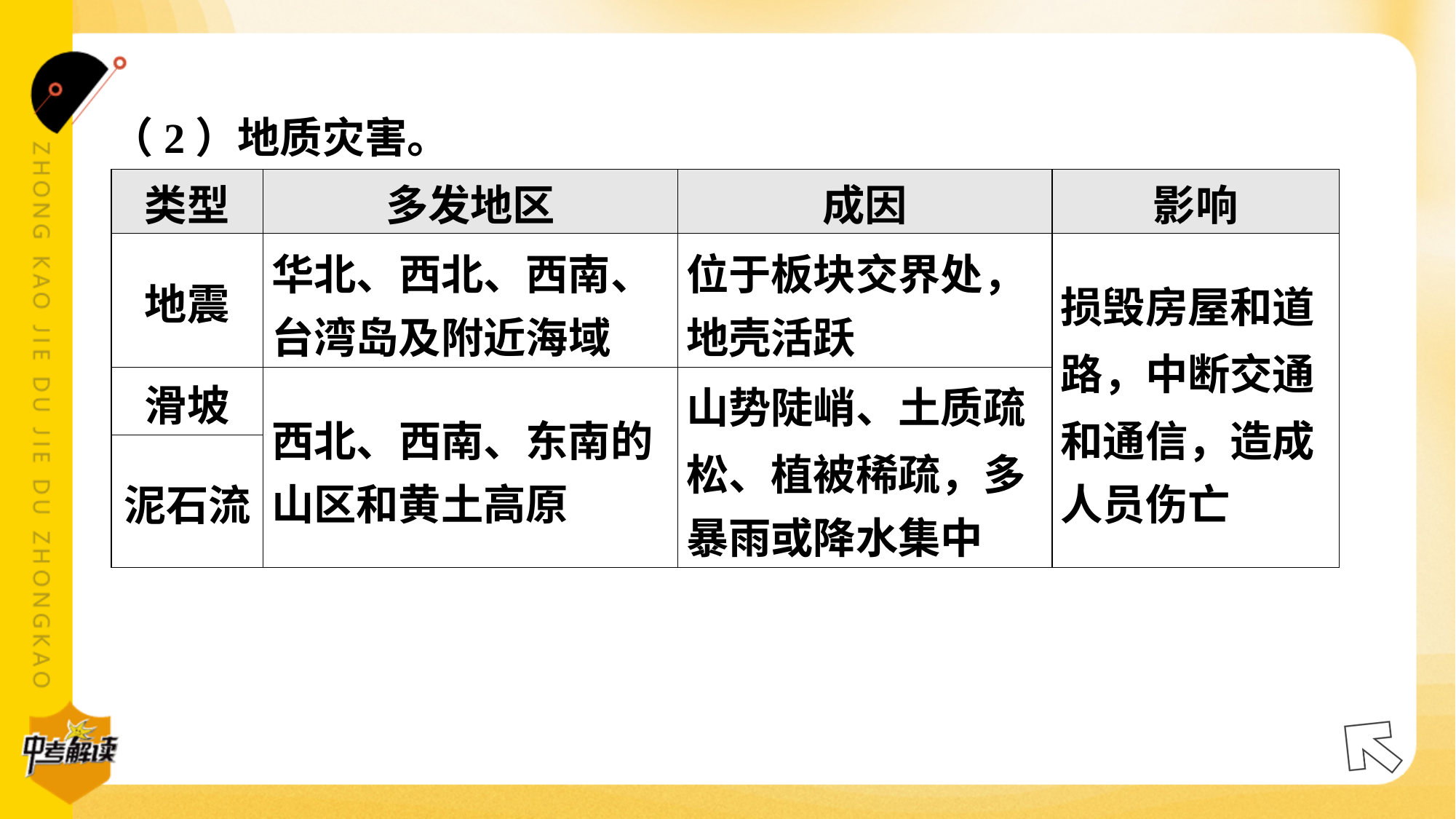

（2）地质灾害。
| 类型 | 多发地区 | 成因 | 影响 |
| --- | --- | --- | --- |
| 地震 | 华北、西北、西南、 台湾岛及附近海域 | 位于板块交界处， 地壳活跃 | 损毁房屋和道 路，中断交通 和通信，造成 人员伤亡 |
| 滑坡 | 西北、西南、东南的 山区和黄土高原 | 山势陡峭、土质疏 松、植被稀疏，多 暴雨或降水集中 |  |
| 泥石流 |  |  |  |